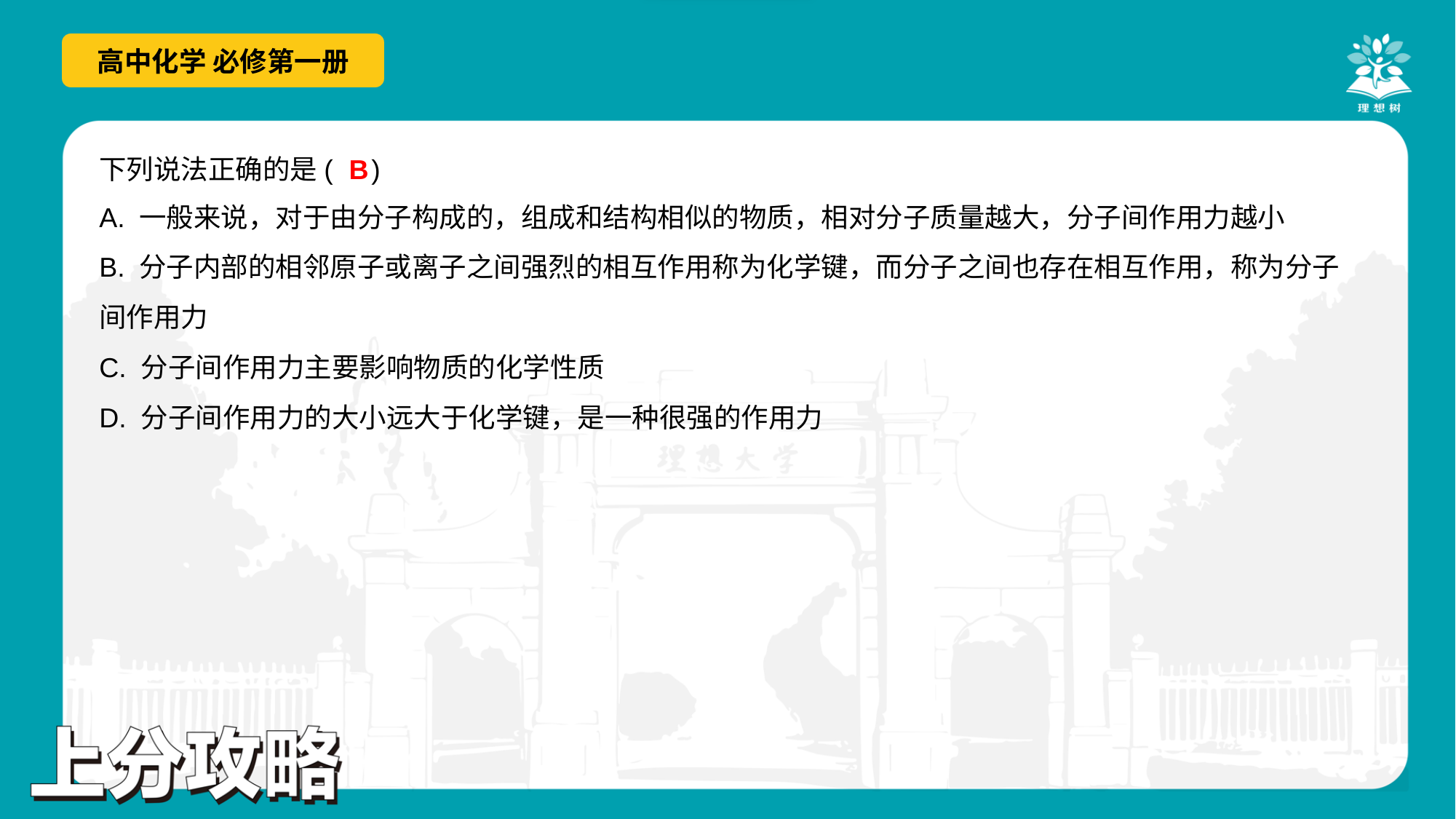

B
下列说法正确的是(     )
A. 一般来说，对于由分子构成的，组成和结构相似的物质，相对分子质量越大，分子间作用力越小
B. 分子内部的相邻原子或离子之间强烈的相互作用称为化学键，而分子之间也存在相互作用，称为分子
间作用力
C. 分子间作用力主要影响物质的化学性质
D. 分子间作用力的大小远大于化学键，是一种很强的作用力